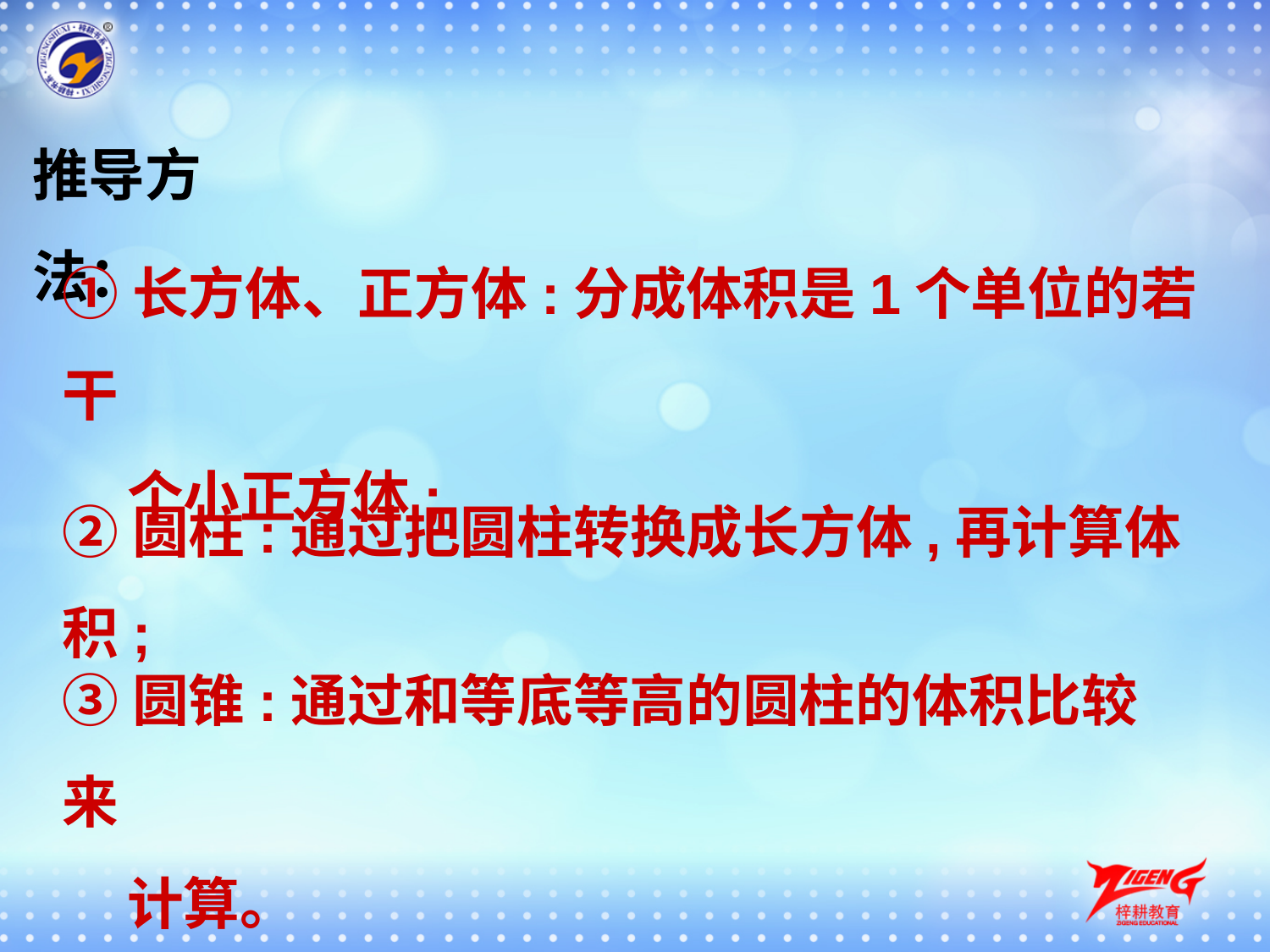

推导方法：
①长方体、正方体:分成体积是1个单位的若干
    个小正方体;
②圆柱:通过把圆柱转换成长方体,再计算体积;
③圆锥:通过和等底等高的圆柱的体积比较来
    计算。